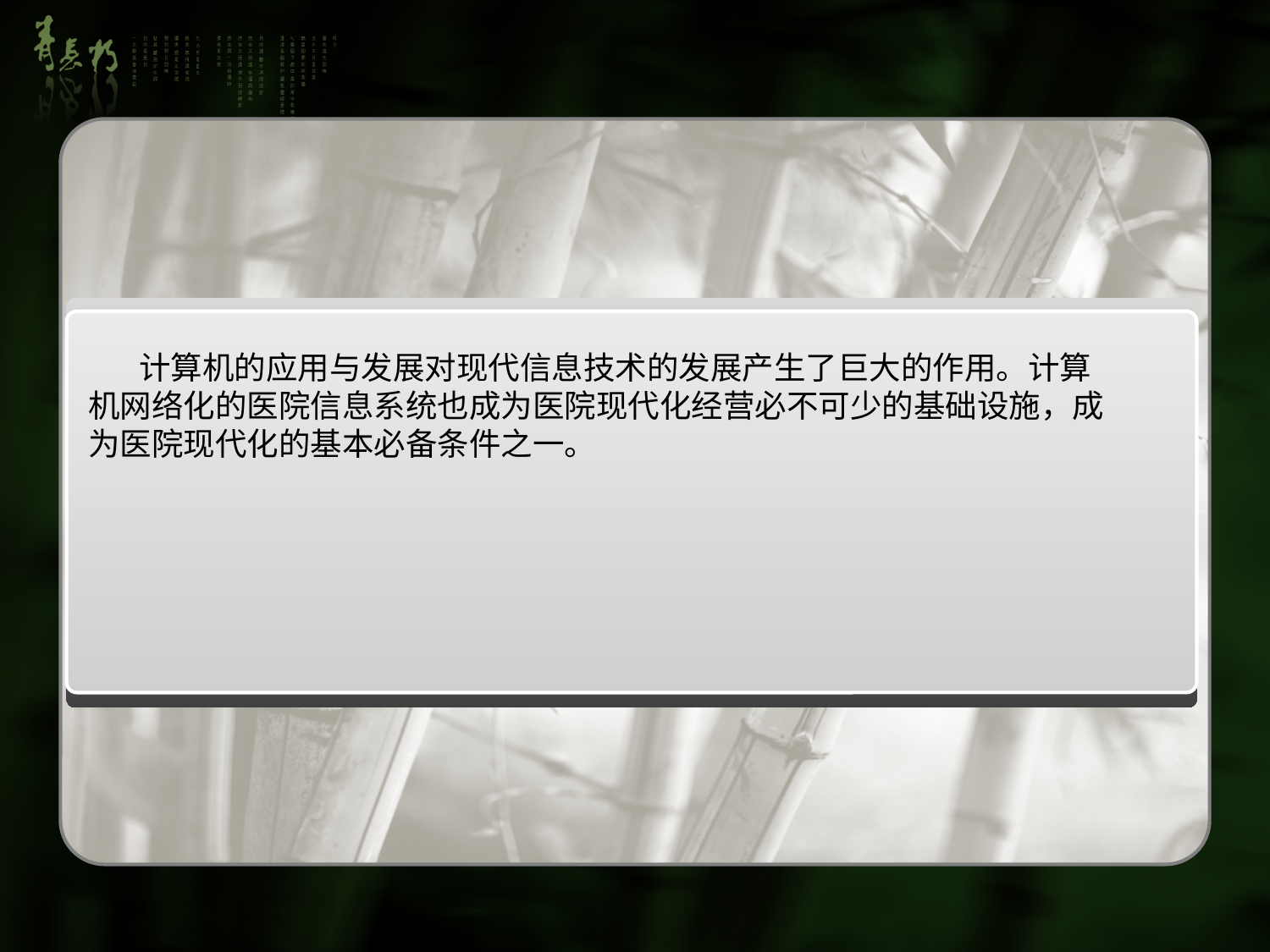

计算机的应用与发展对现代信息技术的发展产生了巨大的作用。计算机网络化的医院信息系统也成为医院现代化经营必不可少的基础设施，成为医院现代化的基本必备条件之一。